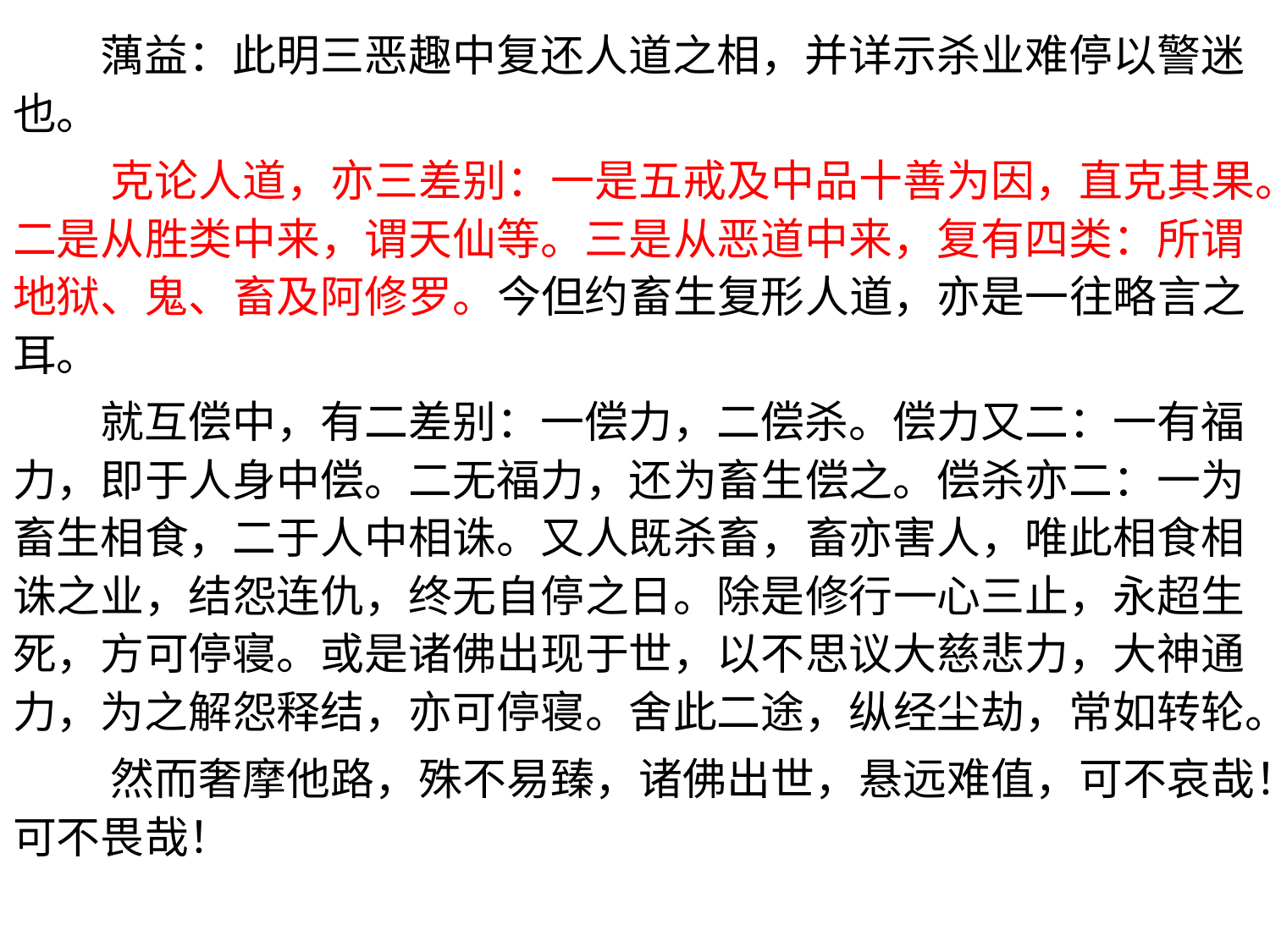

蕅益：此明三恶趣中复还人道之相，并详示杀业难停以警迷也。
         克论人道，亦三差别：一是五戒及中品十善为因，直克其果。二是从胜类中来，谓天仙等。三是从恶道中来，复有四类：所谓地狱、鬼、畜及阿修罗。今但约畜生复形人道，亦是一往略言之耳。
        就互偿中，有二差别：一偿力，二偿杀。偿力又二：一有福力，即于人身中偿。二无福力，还为畜生偿之。偿杀亦二：一为畜生相食，二于人中相诛。又人既杀畜，畜亦害人，唯此相食相诛之业，结怨连仇，终无自停之日。除是修行一心三止，永超生死，方可停寝。或是诸佛出现于世，以不思议大慈悲力，大神通力，为之解怨释结，亦可停寝。舍此二途，纵经尘劫，常如转轮。
         然而奢摩他路，殊不易臻，诸佛出世，悬远难值，可不哀哉！可不畏哉！